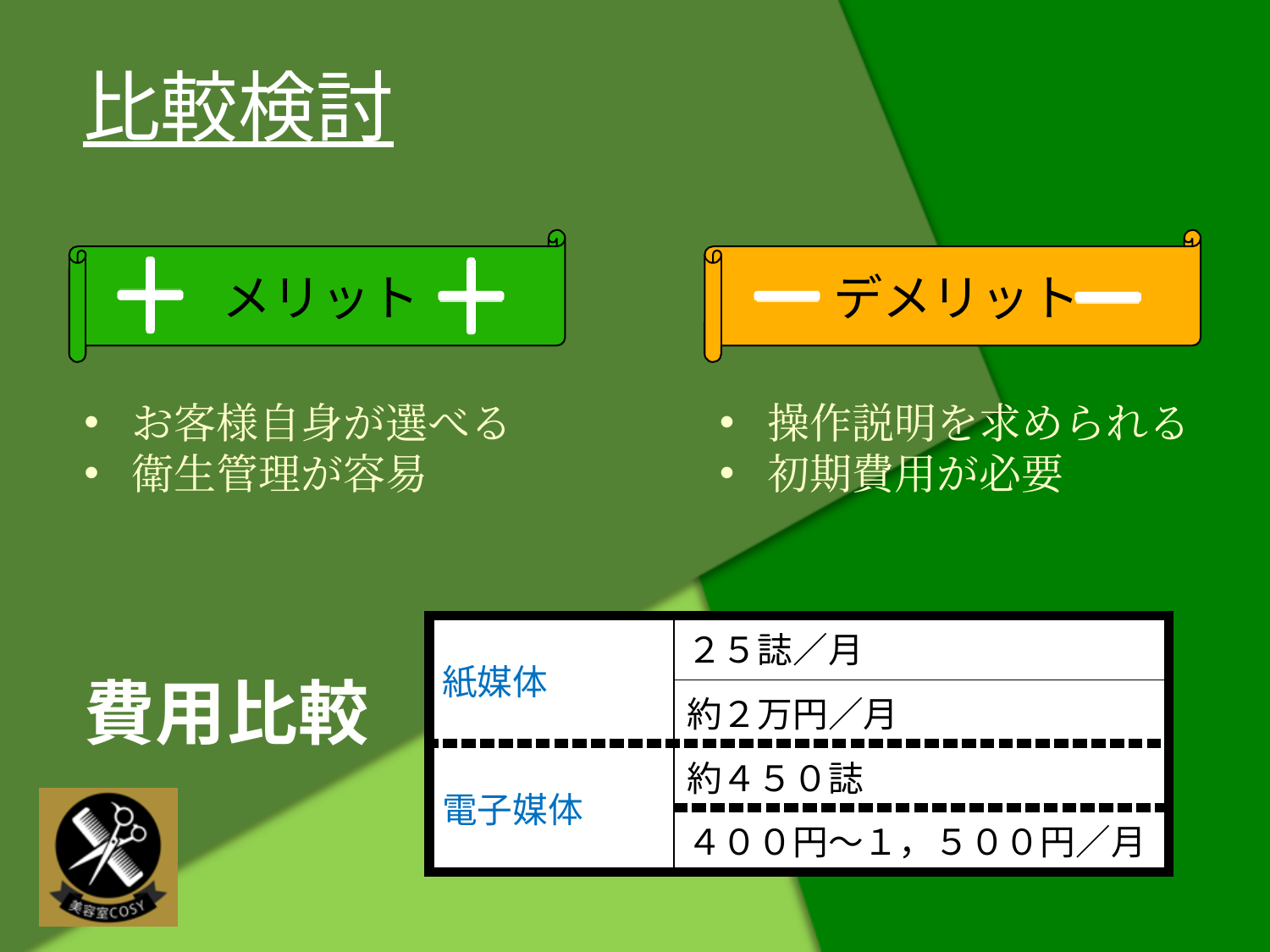

比較検討
メリット
デメリット
お客様自身が選べる
衛生管理が容易
操作説明を求められる
初期費用が必要
| 紙媒体 | ２５誌／月 |
| --- | --- |
|  | 約２万円／月 |
| 電子媒体 | 約４５０誌 |
|  | ４００円～１，５００円／月 |
費用比較